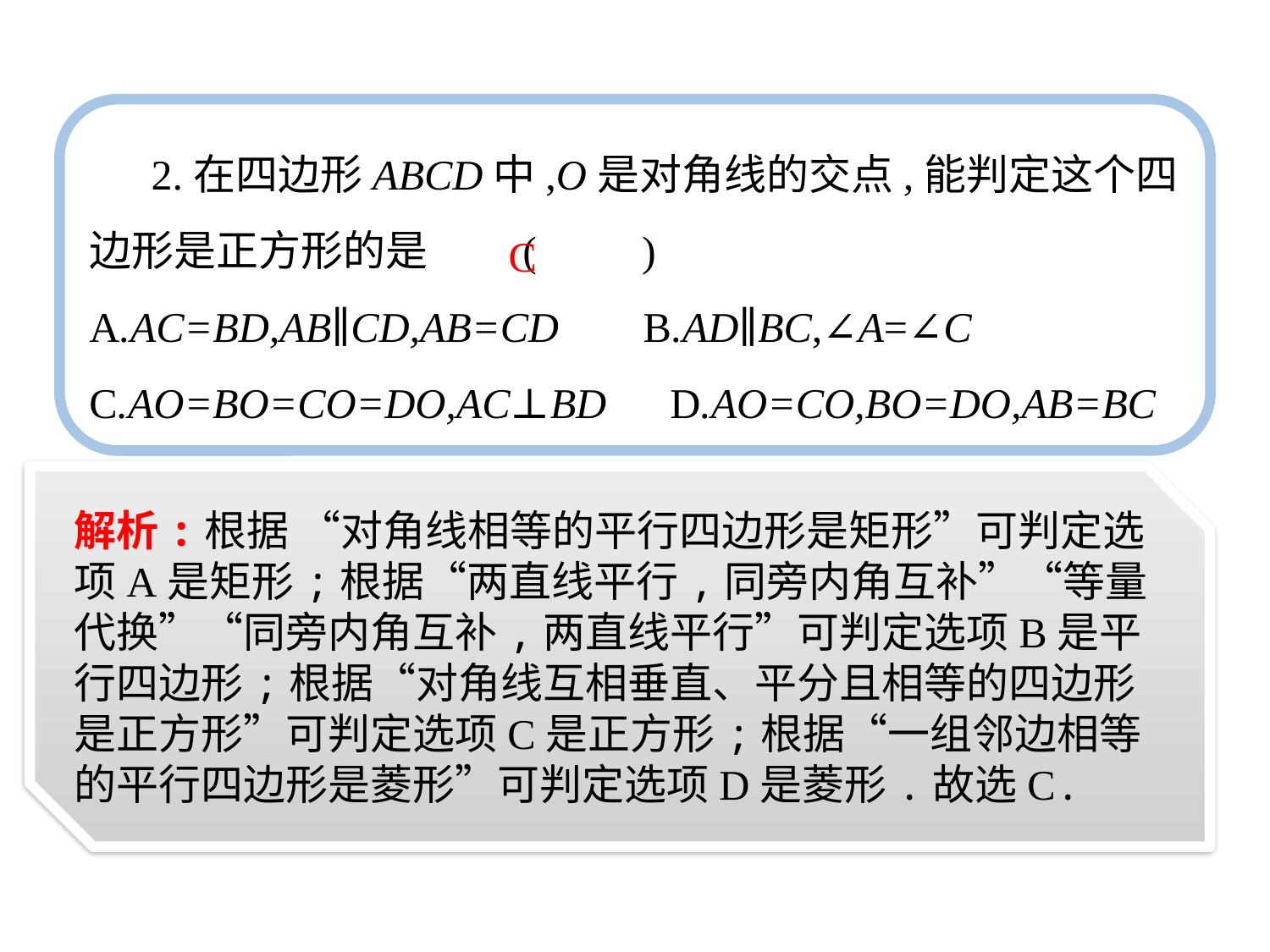

2.在四边形ABCD中,O是对角线的交点,能判定这个四边形是正方形的是　　(　　)
A.AC=BD,AB∥CD,AB=CD        B.AD∥BC,∠A=∠C
C.AO=BO=CO=DO,AC⊥BD      D.AO=CO,BO=DO,AB=BC
C
解析:根据 “对角线相等的平行四边形是矩形”可判定选项A是矩形;根据“两直线平行,同旁内角互补”“等量代换”“同旁内角互补,两直线平行”可判定选项B是平行四边形;根据“对角线互相垂直、平分且相等的四边形是正方形”可判定选项C是正方形;根据“一组邻边相等的平行四边形是菱形”可判定选项D是菱形.故选C.